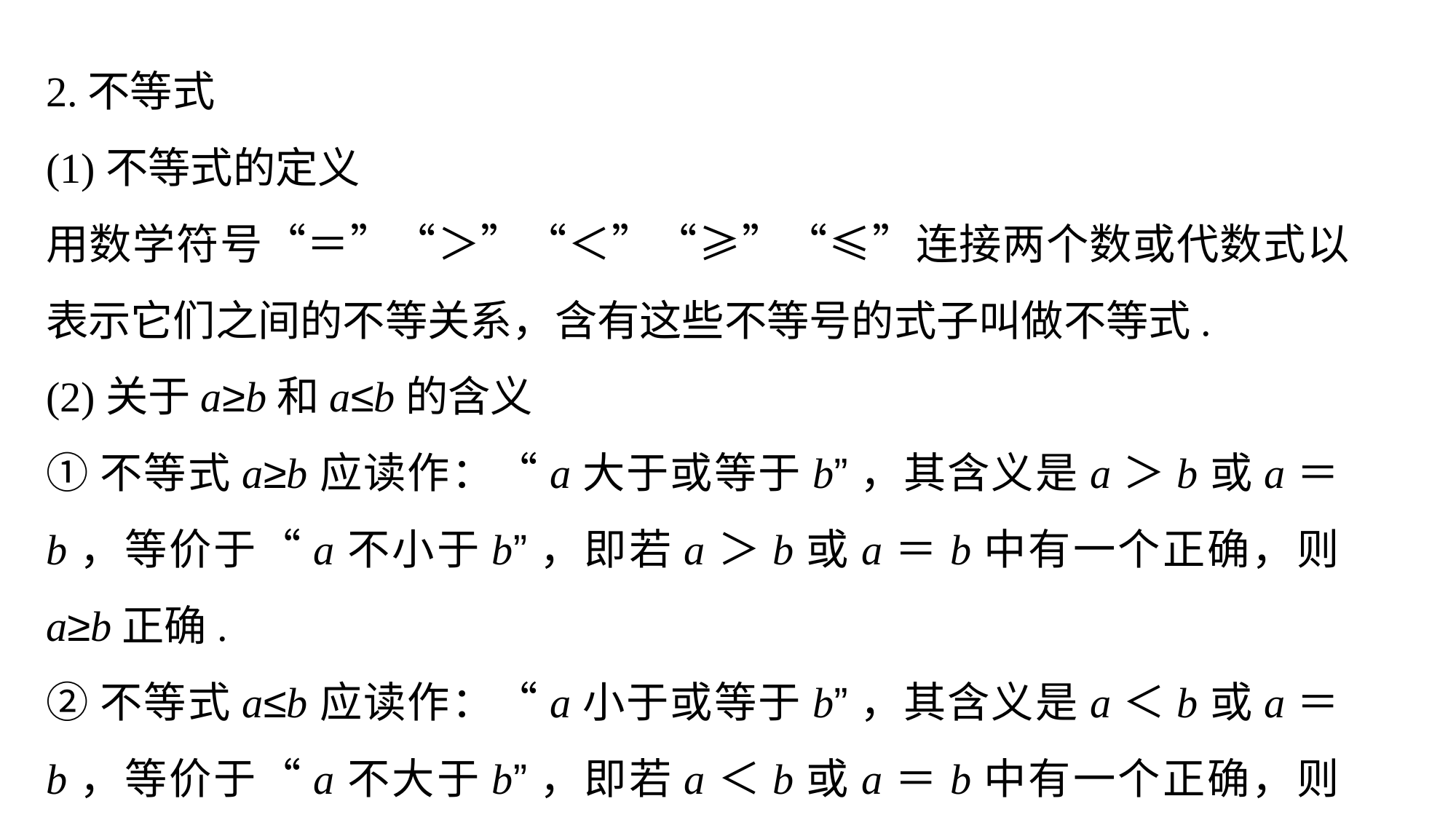

2.不等式
(1)不等式的定义
用数学符号“＝”“＞”“＜”“≥”“≤”连接两个数或代数式以表示它们之间的不等关系，含有这些不等号的式子叫做不等式.
(2)关于a≥b和a≤b的含义
①不等式a≥b应读作：“a大于或等于b”，其含义是a＞b或a＝b，等价于“a不小于b”，即若a＞b或a＝b中有一个正确，则a≥b正确.
②不等式a≤b应读作：“a小于或等于b”，其含义是a＜b或a＝b，等价于“a不大于b”，即若a＜b或a＝b中有一个正确，则a≤b正确.